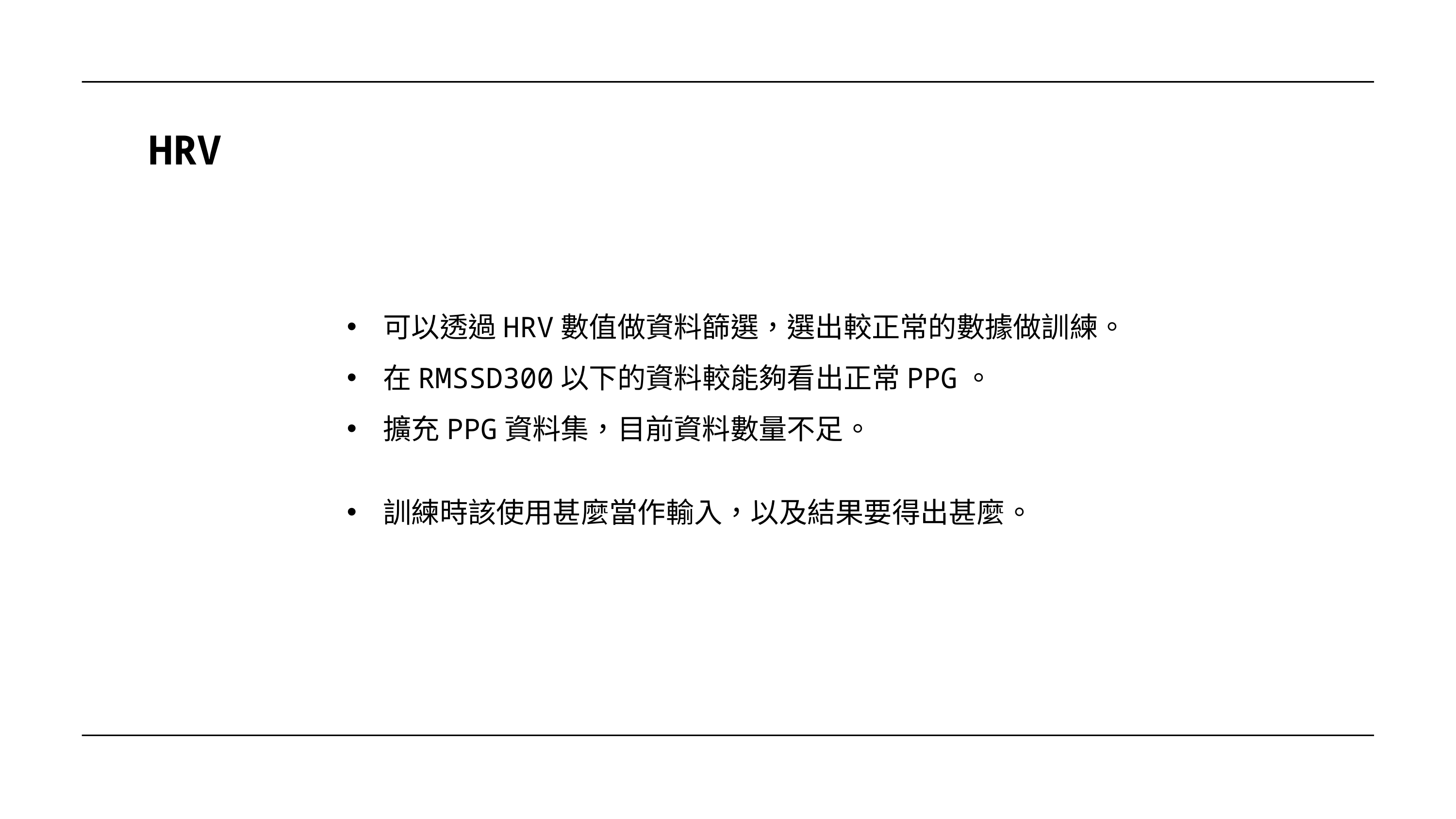

HRV
可以透過HRV數值做資料篩選，選出較正常的數據做訓練。
在RMSSD300以下的資料較能夠看出正常PPG。
擴充PPG資料集，目前資料數量不足。

訓練時該使用甚麼當作輸入，以及結果要得出甚麼。